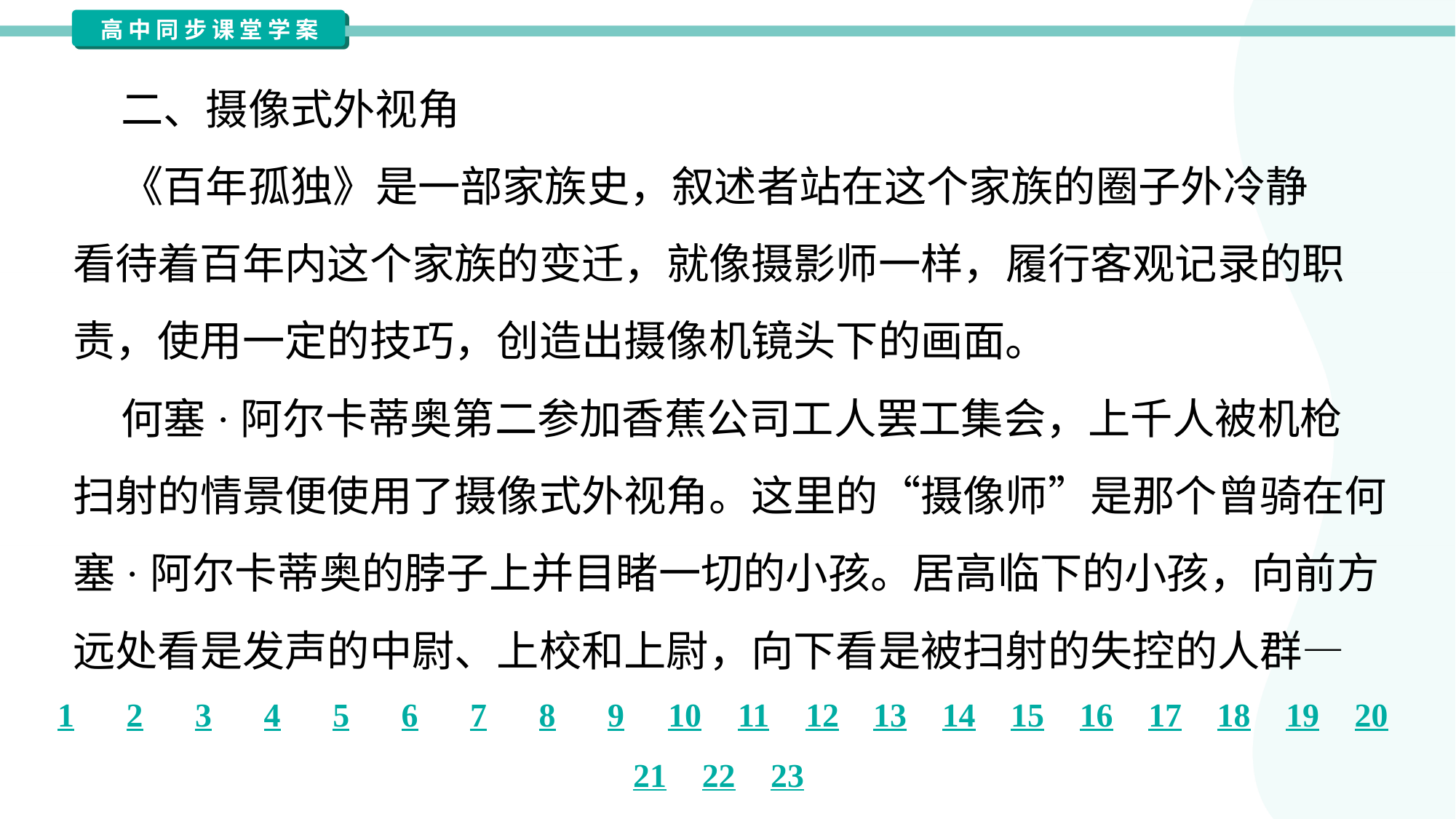

二、摄像式外视角
    《百年孤独》是一部家族史，叙述者站在这个家族的圈子外冷静
看待着百年内这个家族的变迁，就像摄影师一样，履行客观记录的职
责，使用一定的技巧，创造出摄像机镜头下的画面。
    何塞·阿尔卡蒂奥第二参加香蕉公司工人罢工集会，上千人被机枪
扫射的情景便使用了摄像式外视角。这里的“摄像师”是那个曾骑在何
塞·阿尔卡蒂奥的脖子上并目睹一切的小孩。居高临下的小孩，向前方
远处看是发声的中尉、上校和上尉，向下看是被扫射的失控的人群—